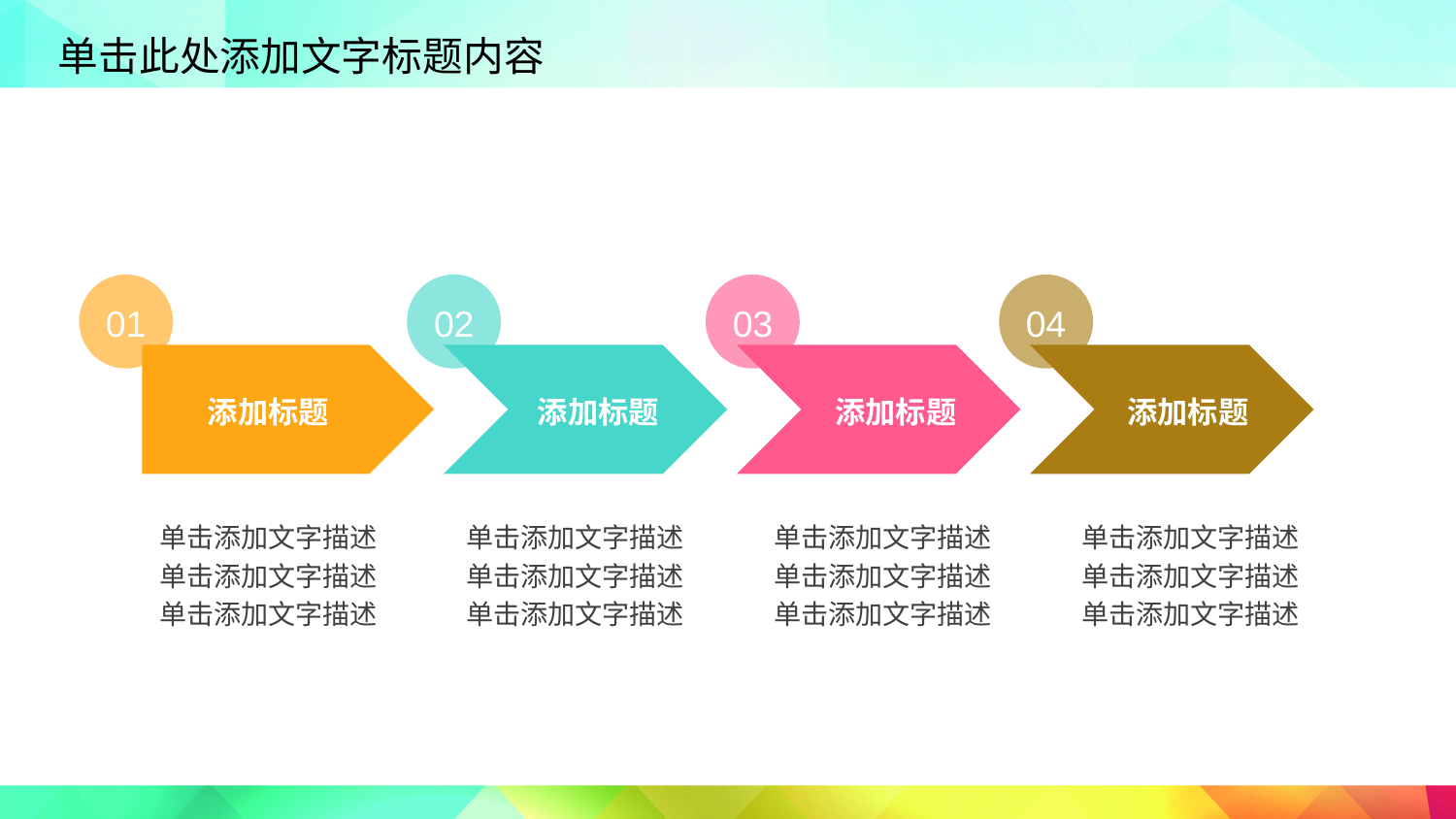

0

01

02

03

04

添加标题
添加标题
添加标题
添加标题
单击添加文字描述
单击添加文字描述
单击添加文字描述

单击添加文字描述
单击添加文字描述
单击添加文字描述

单击添加文字描述
单击添加文字描述
单击添加文字描述

单击添加文字描述
单击添加文字描述
单击添加文字描述